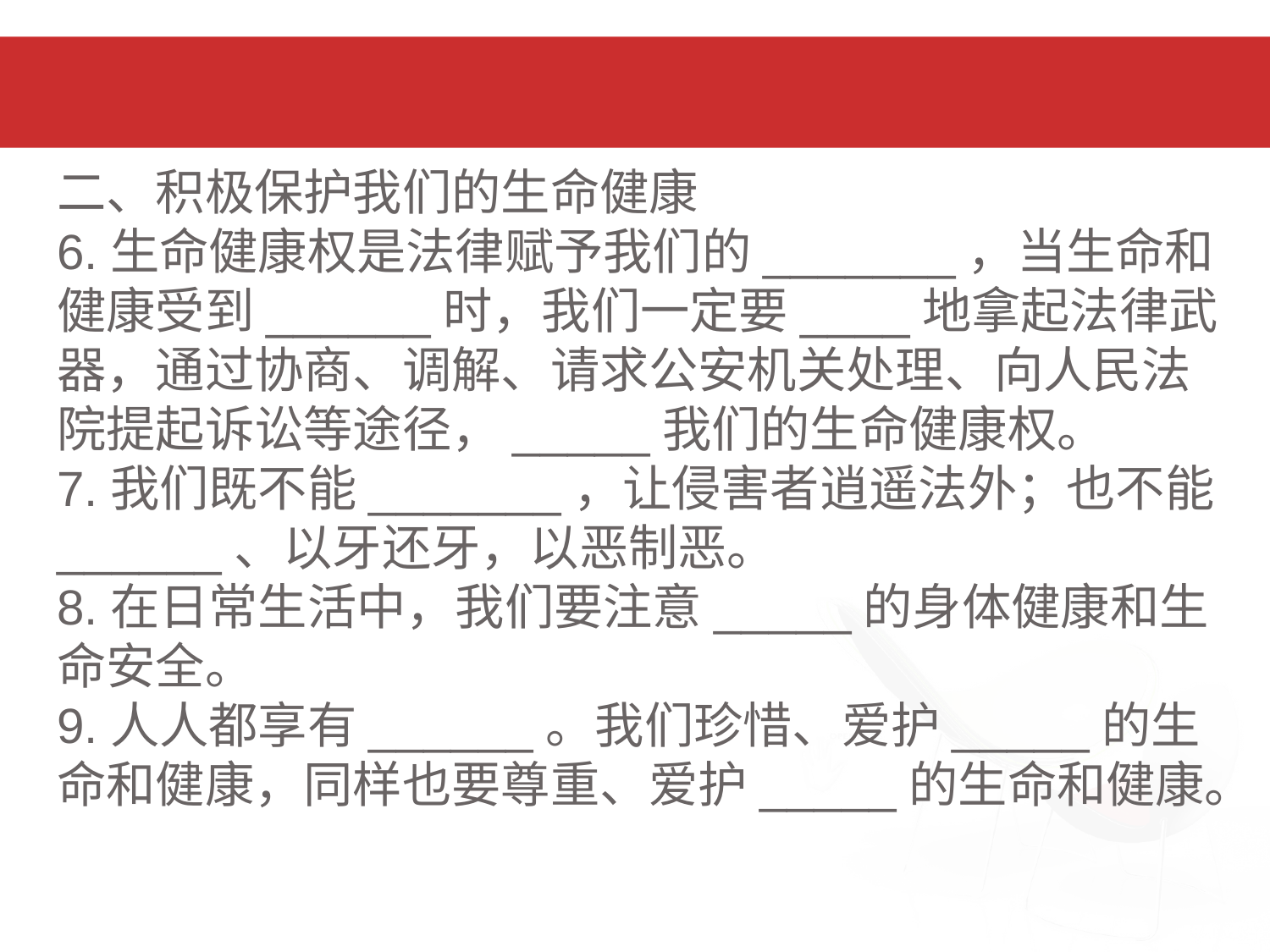

二、积极保护我们的生命健康
6.生命健康权是法律赋予我们的_______，当生命和健康受到______时，我们一定要____地拿起法律武器，通过协商、调解、请求公安机关处理、向人民法院提起诉讼等途径，_____我们的生命健康权。
7.我们既不能_______，让侵害者逍遥法外；也不能______、以牙还牙，以恶制恶。
8.在日常生活中，我们要注意_____的身体健康和生命安全。
9.人人都享有______。我们珍惜、爱护_____的生命和健康，同样也要尊重、爱护_____的生命和健康。